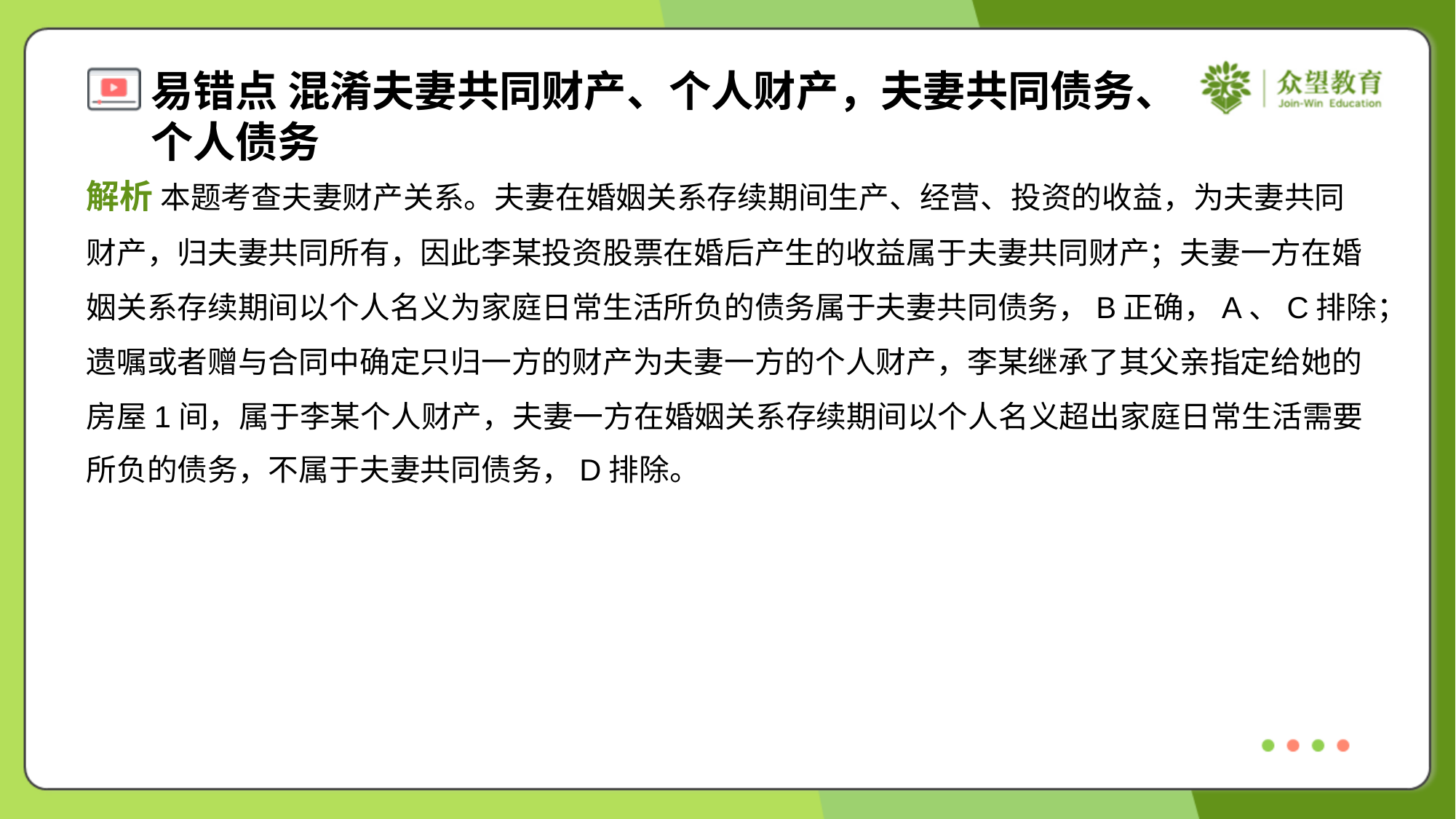

解析 本题考查夫妻财产关系。夫妻在婚姻关系存续期间生产、经营、投资的收益，为夫妻共同
财产，归夫妻共同所有，因此李某投资股票在婚后产生的收益属于夫妻共同财产；夫妻一方在婚
姻关系存续期间以个人名义为家庭日常生活所负的债务属于夫妻共同债务，B正确，A、C排除；
遗嘱或者赠与合同中确定只归一方的财产为夫妻一方的个人财产，李某继承了其父亲指定给她的
房屋1间，属于李某个人财产，夫妻一方在婚姻关系存续期间以个人名义超出家庭日常生活需要
所负的债务，不属于夫妻共同债务，D排除。